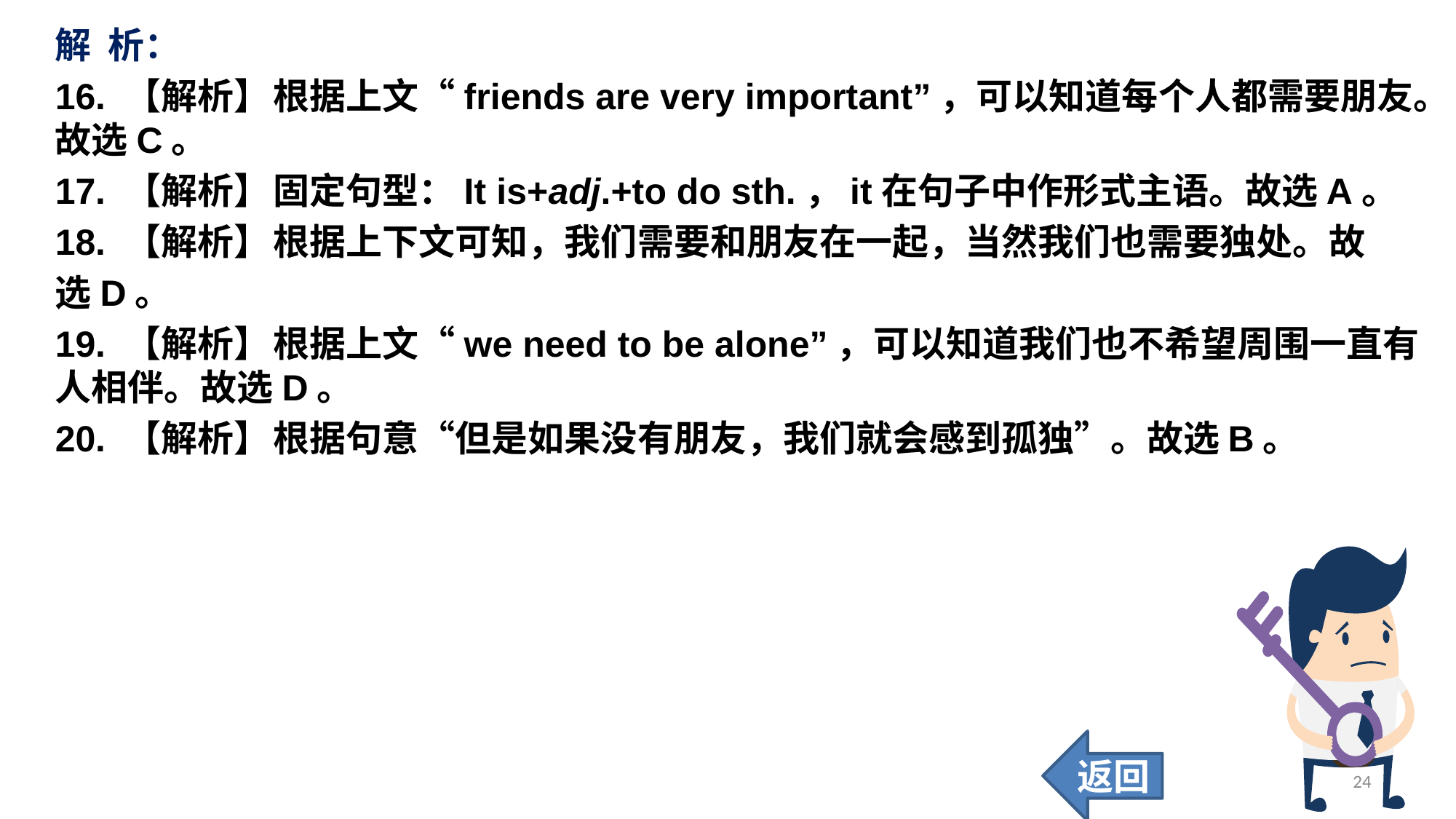

解  析：
16. 【解析】	根据上文“friends are very important”，可以知道每个人都需要朋友。故选C。
17. 【解析】	固定句型：It is+adj.+to do sth.，it在句子中作形式主语。故选A。
18. 【解析】	根据上下文可知，我们需要和朋友在一起，当然我们也需要独处。故
选D。
19. 【解析】	根据上文“we need to be alone”，可以知道我们也不希望周围一直有人相伴。故选D。
20. 【解析】	根据句意“但是如果没有朋友，我们就会感到孤独”。故选B。

返回
24